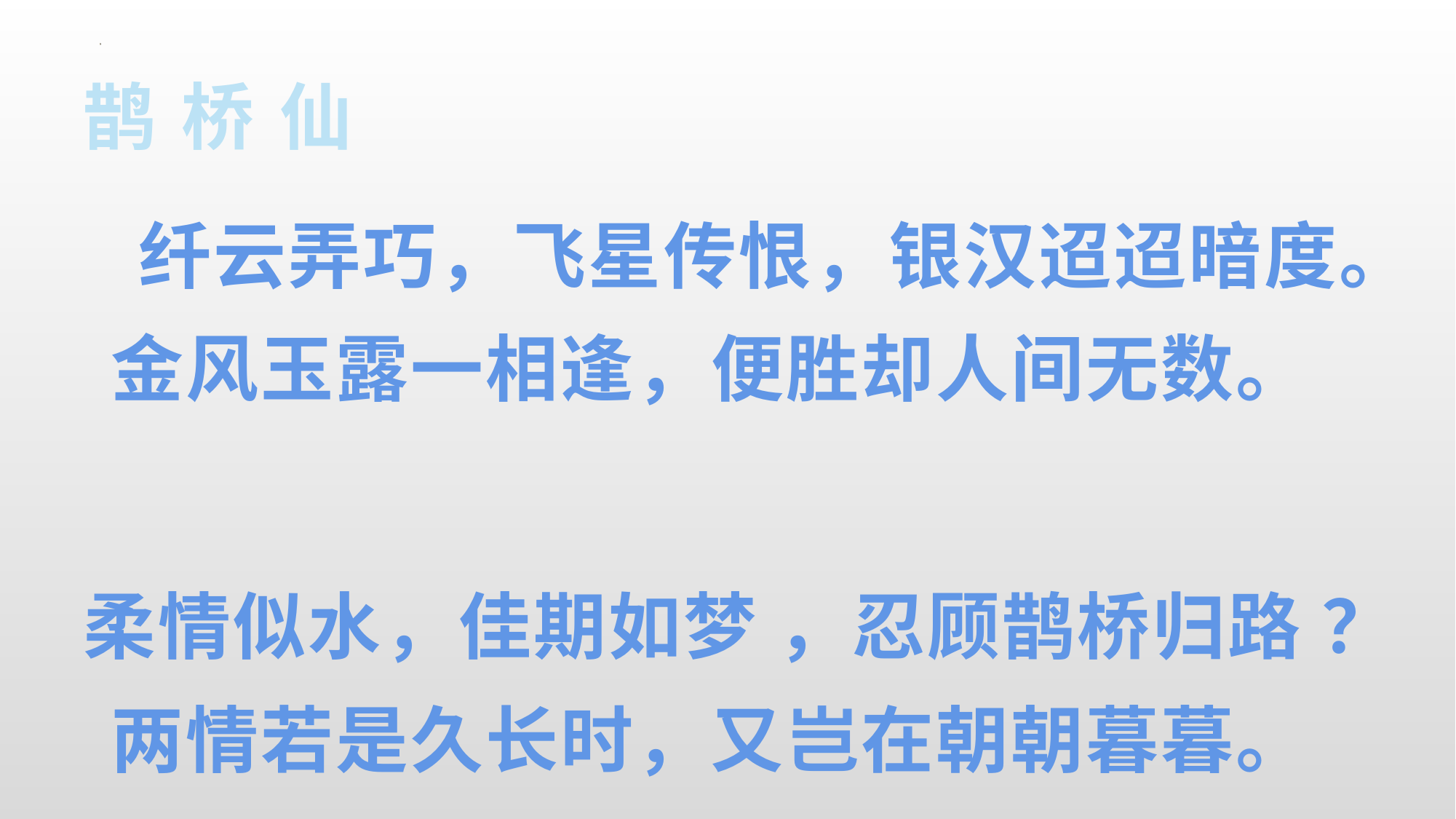

# 鹊 桥 仙
  纤云弄巧，飞星传恨，银汉迢迢暗度。金风玉露一相逢，便胜却人间无数。

柔情似水，佳期如梦 ，忍顾鹊桥归路 ？两情若是久长时，又岂在朝朝暮暮。